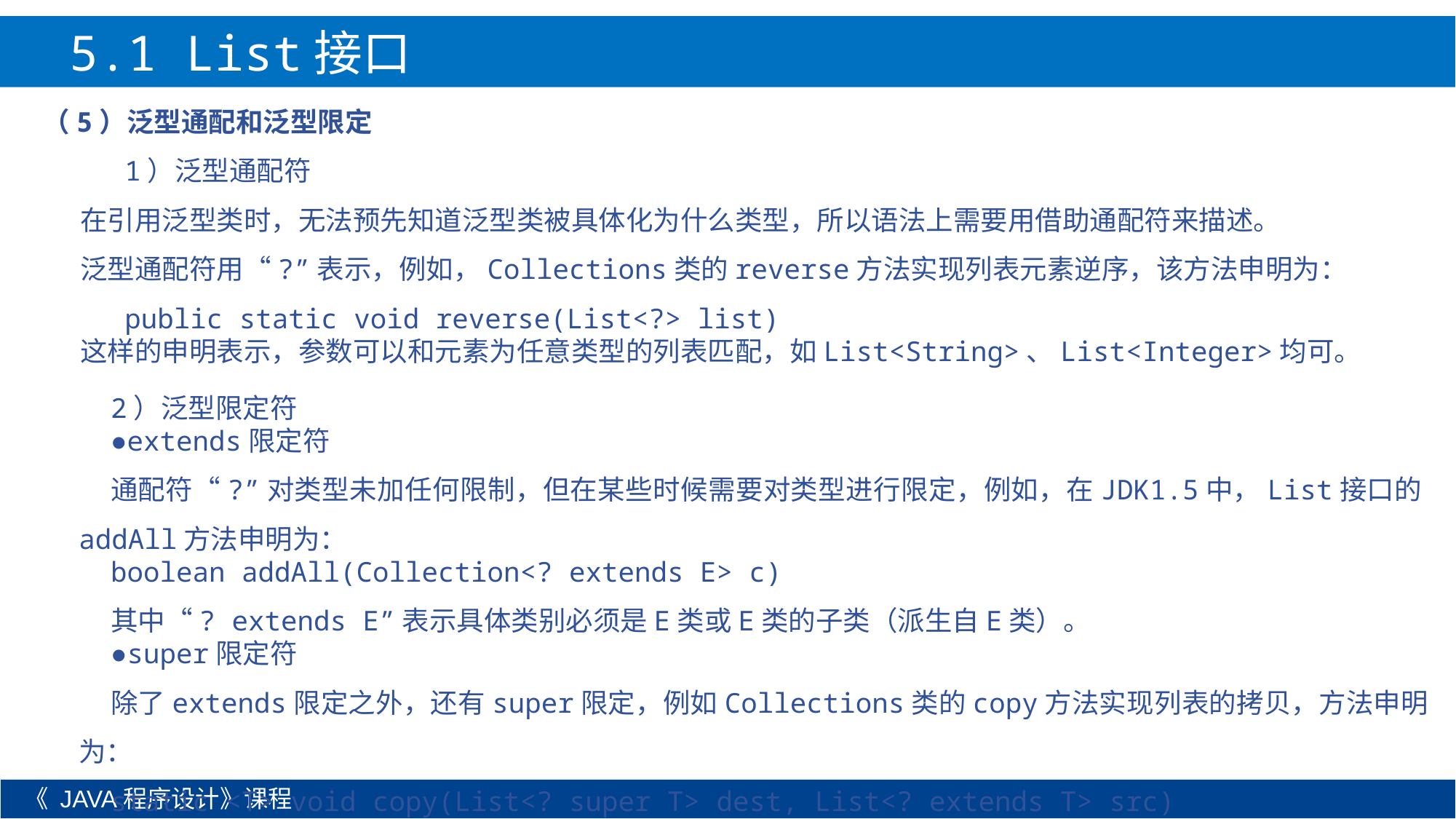

5.1 List接口
（5）泛型通配和泛型限定
     1）泛型通配符
     在引用泛型类时，无法预先知道泛型类被具体化为什么类型，所以语法上需要用借助通配符来描述。
     泛型通配符用“?”表示，例如，Collections类的reverse方法实现列表元素逆序，该方法申明为：
     public static void reverse(List<?> list)
     这样的申明表示，参数可以和元素为任意类型的列表匹配，如List<String>、List<Integer>均可。
2）泛型限定符
●extends限定符
通配符“?”对类型未加任何限制，但在某些时候需要对类型进行限定，例如，在JDK1.5中，List接口的addAll方法申明为：
boolean addAll(Collection<? extends E> c)
其中“? extends E”表示具体类别必须是E类或E类的子类（派生自E类）。
●super限定符
除了extends限定之外，还有super限定，例如Collections类的copy方法实现列表的拷贝，方法申明为：
static <T> void copy(List<? super T> dest, List<? extends T> src)
《 JAVA程序设计》课程